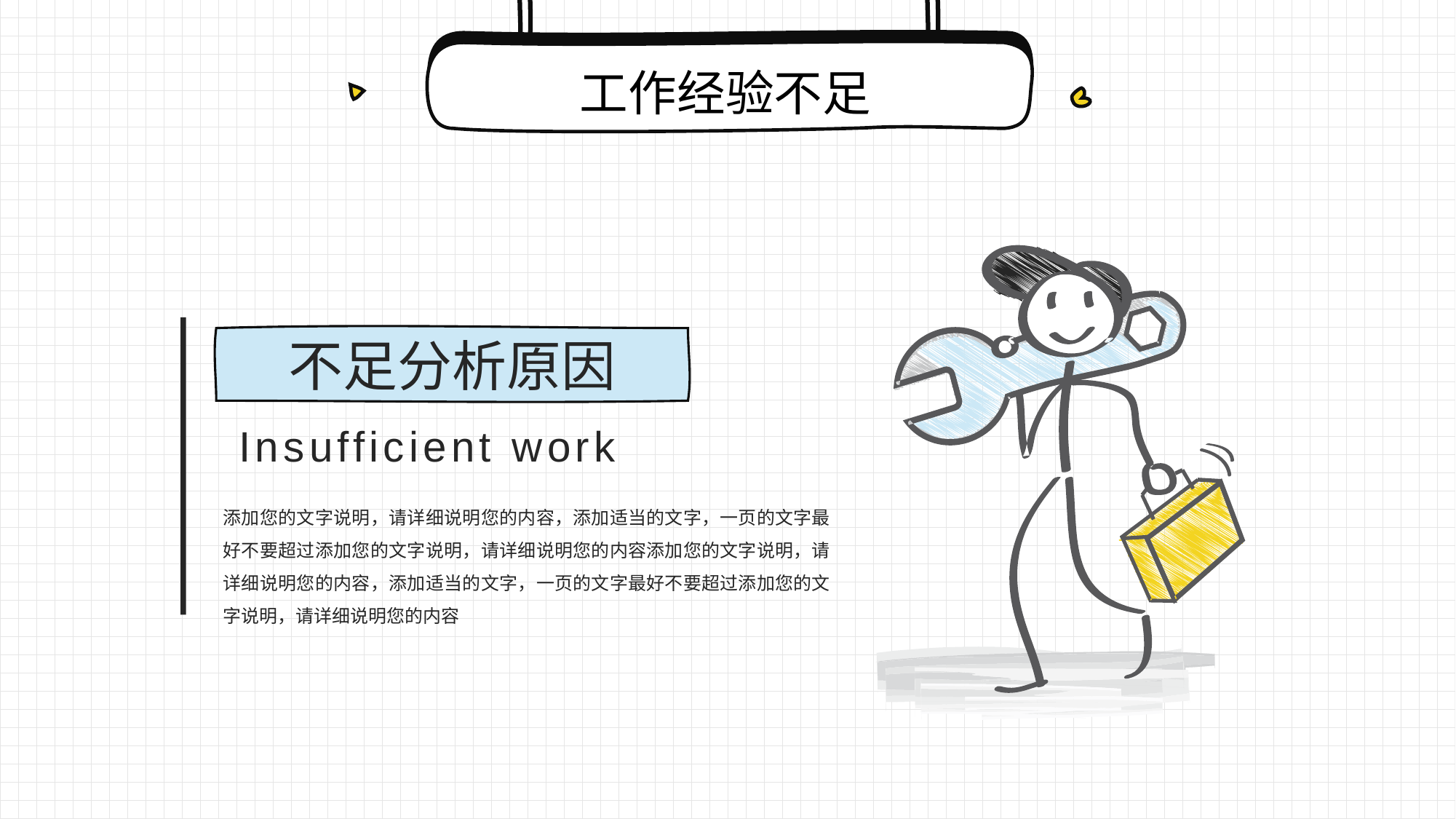

工作经验不足

不足分析原因
Insufficient work
添加您的文字说明，请详细说明您的内容，添加适当的文字，一页的文字最好不要超过添加您的文字说明，请详细说明您的内容添加您的文字说明，请详细说明您的内容，添加适当的文字，一页的文字最好不要超过添加您的文字说明，请详细说明您的内容